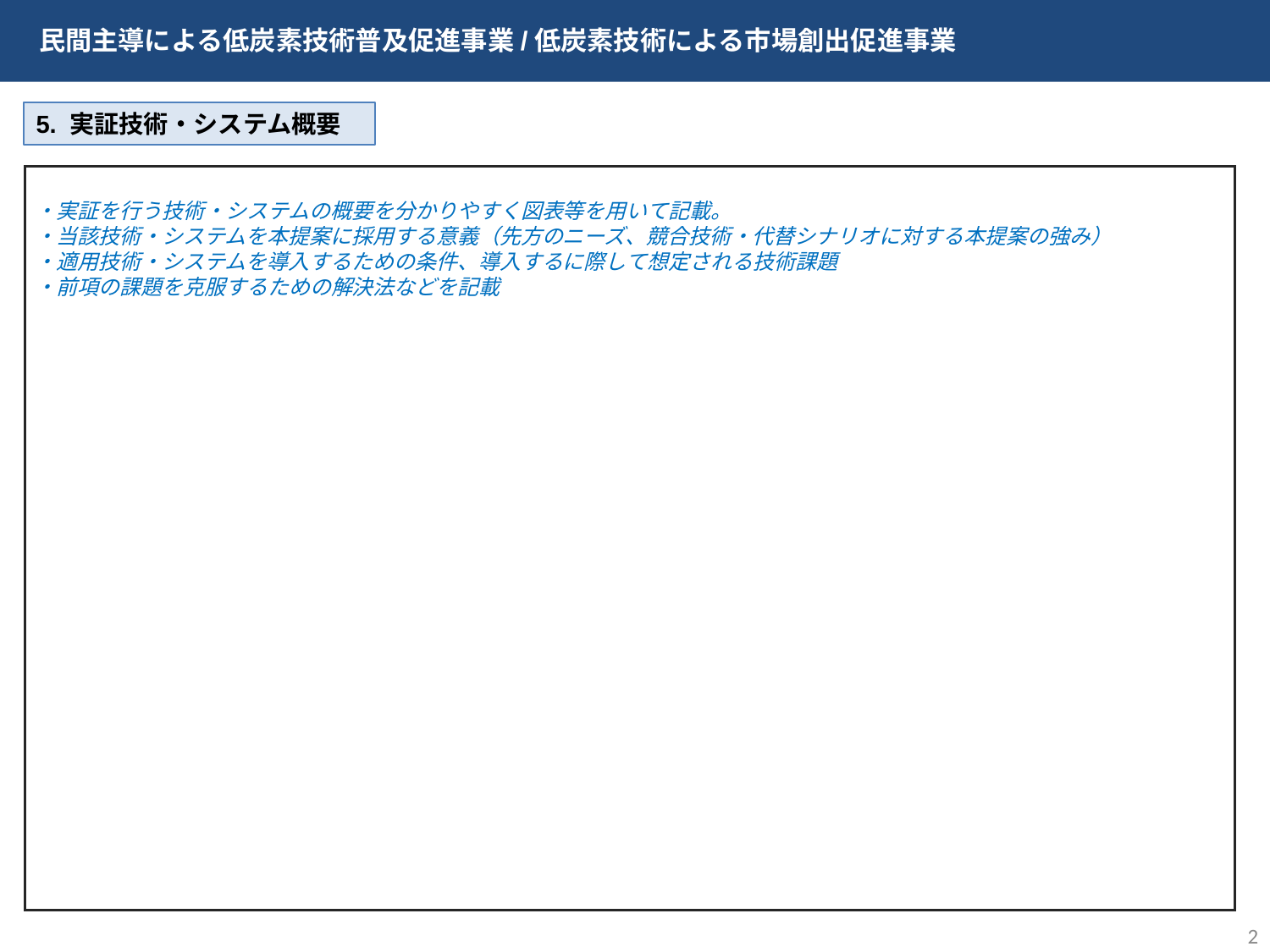

民間主導による低炭素技術普及促進事業/低炭素技術による市場創出促進事業

5. 実証技術・システム概要

・実証を行う技術・システムの概要を分かりやすく図表等を用いて記載。
・当該技術・システムを本提案に採用する意義（先方のニーズ、競合技術・代替シナリオに対する本提案の強み）
・適用技術・システムを導入するための条件、導入するに際して想定される技術課題
・前項の課題を克服するための解決法などを記載
2